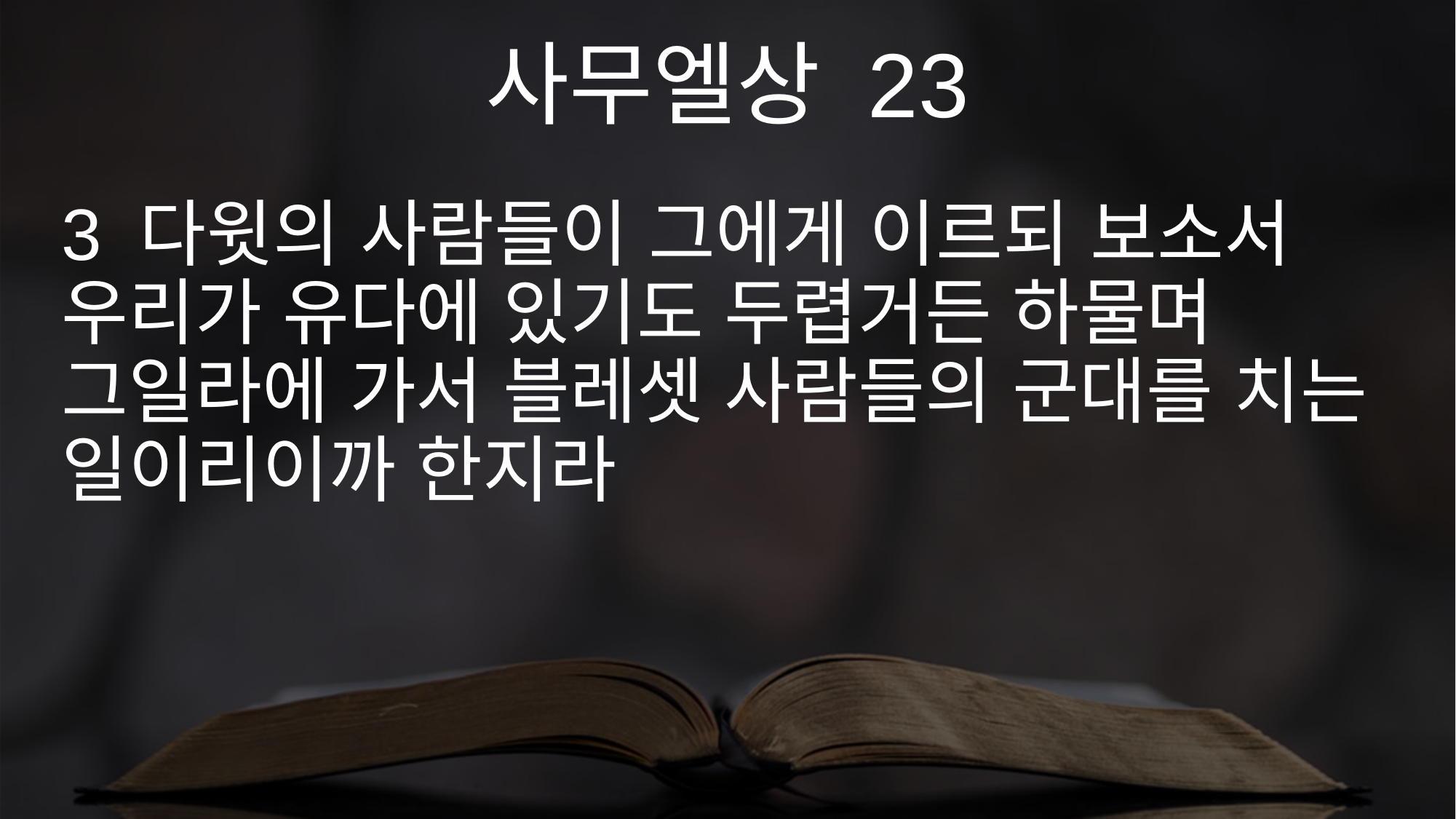

사무엘상 23
3 다윗의 사람들이 그에게 이르되 보소서 우리가 유다에 있기도 두렵거든 하물며 그일라에 가서 블레셋 사람들의 군대를 치는 일이리이까 한지라